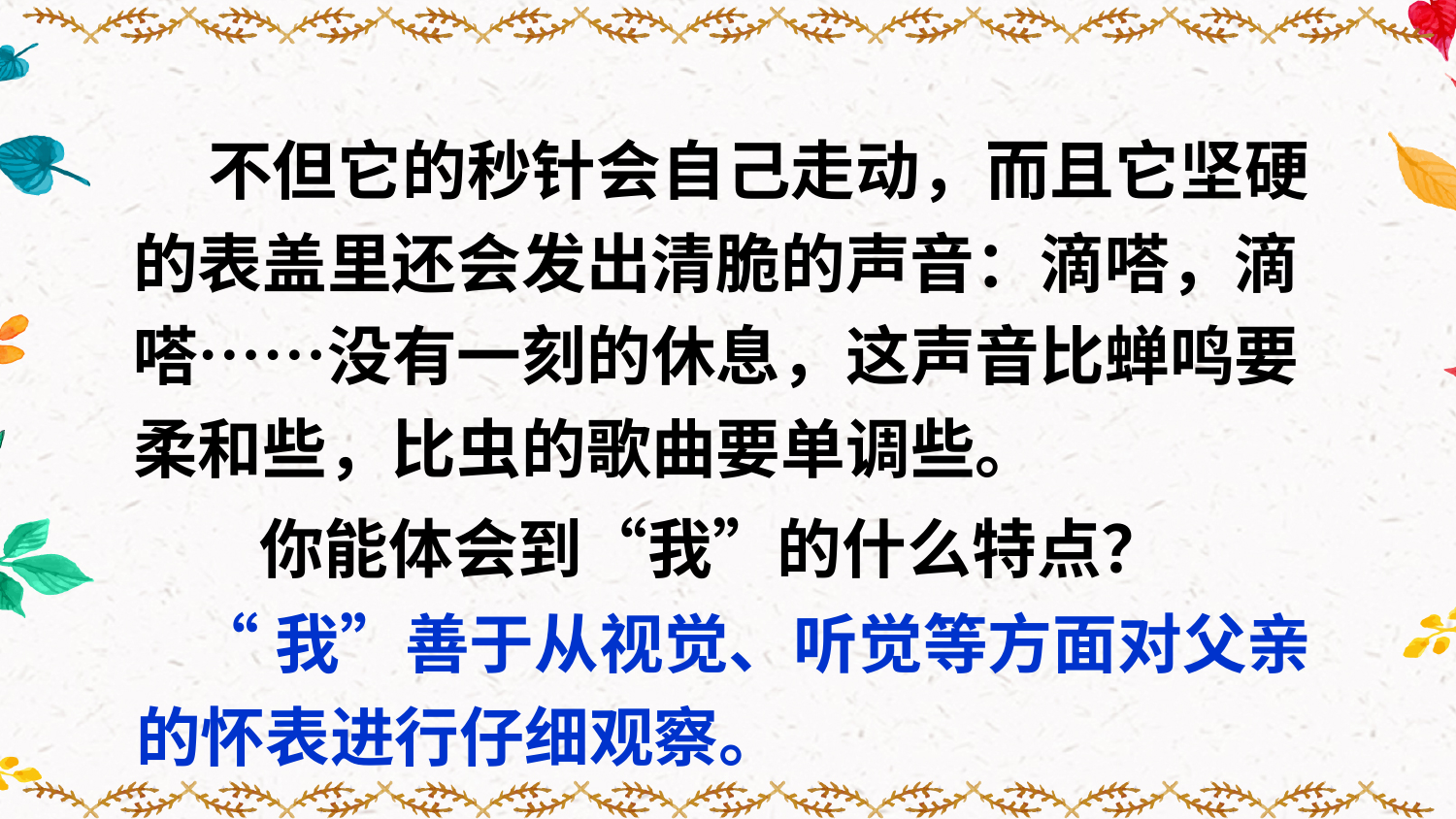

不但它的秒针会自己走动，而且它坚硬的表盖里还会发出清脆的声音：滴嗒，滴嗒……没有一刻的休息，这声音比蝉鸣要柔和些，比虫的歌曲要单调些。
你能体会到“我”的什么特点？
    “我”善于从视觉、听觉等方面对父亲的怀表进行仔细观察。